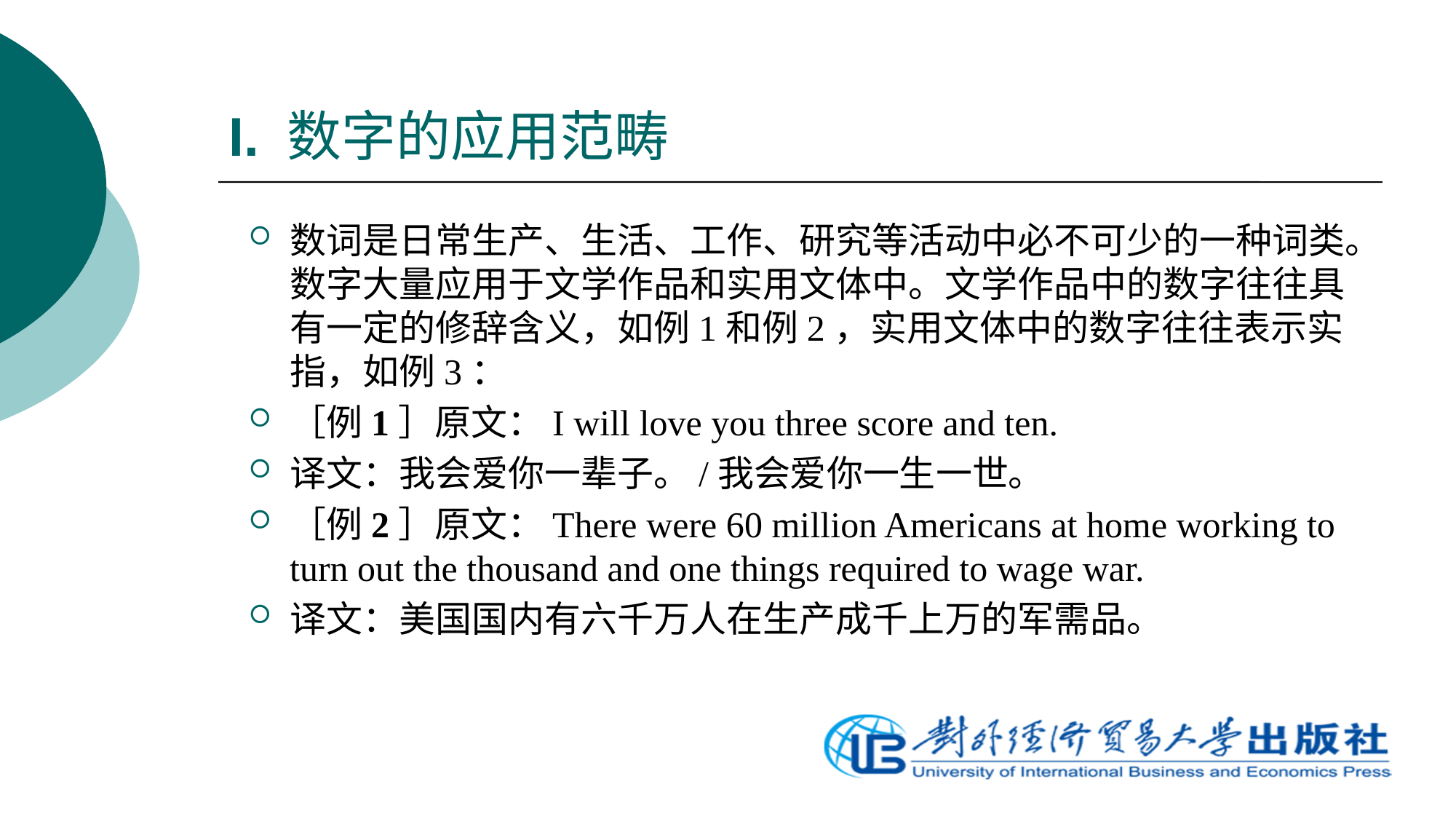

# I. 数字的应用范畴
数词是日常生产、生活、工作、研究等活动中必不可少的一种词类。数字大量应用于文学作品和实用文体中。文学作品中的数字往往具有一定的修辞含义，如例1和例2，实用文体中的数字往往表示实指，如例3：
［例1］原文：I will love you three score and ten.
译文：我会爱你一辈子。/我会爱你一生一世。
［例2］原文：There were 60 million Americans at home working to turn out the thousand and one things required to wage war.
译文：美国国内有六千万人在生产成千上万的军需品。